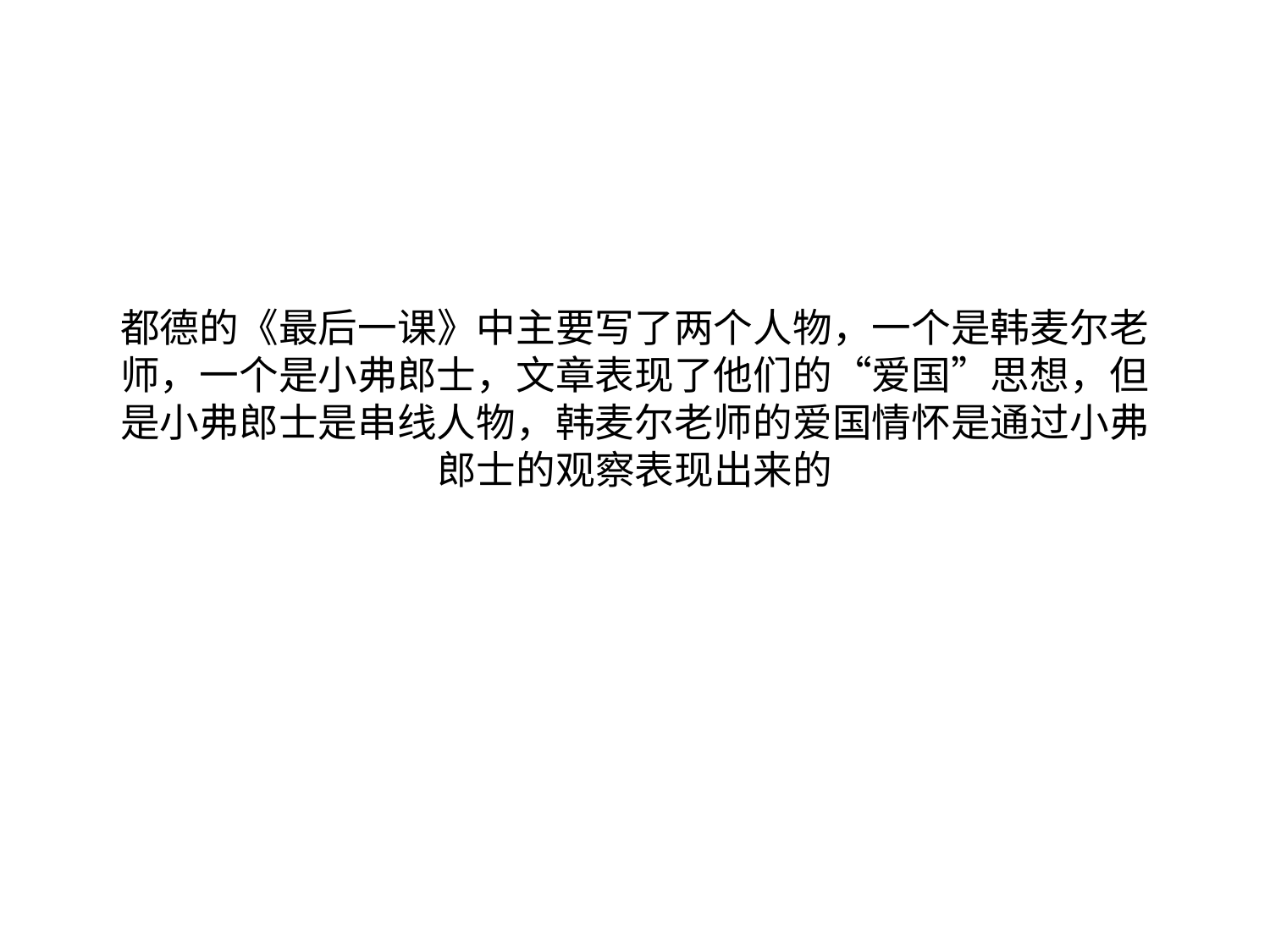

# 都德的《最后一课》中主要写了两个人物，一个是韩麦尔老师，一个是小弗郎士，文章表现了他们的“爱国”思想，但是小弗郎士是串线人物，韩麦尔老师的爱国情怀是通过小弗郎士的观察表现出来的